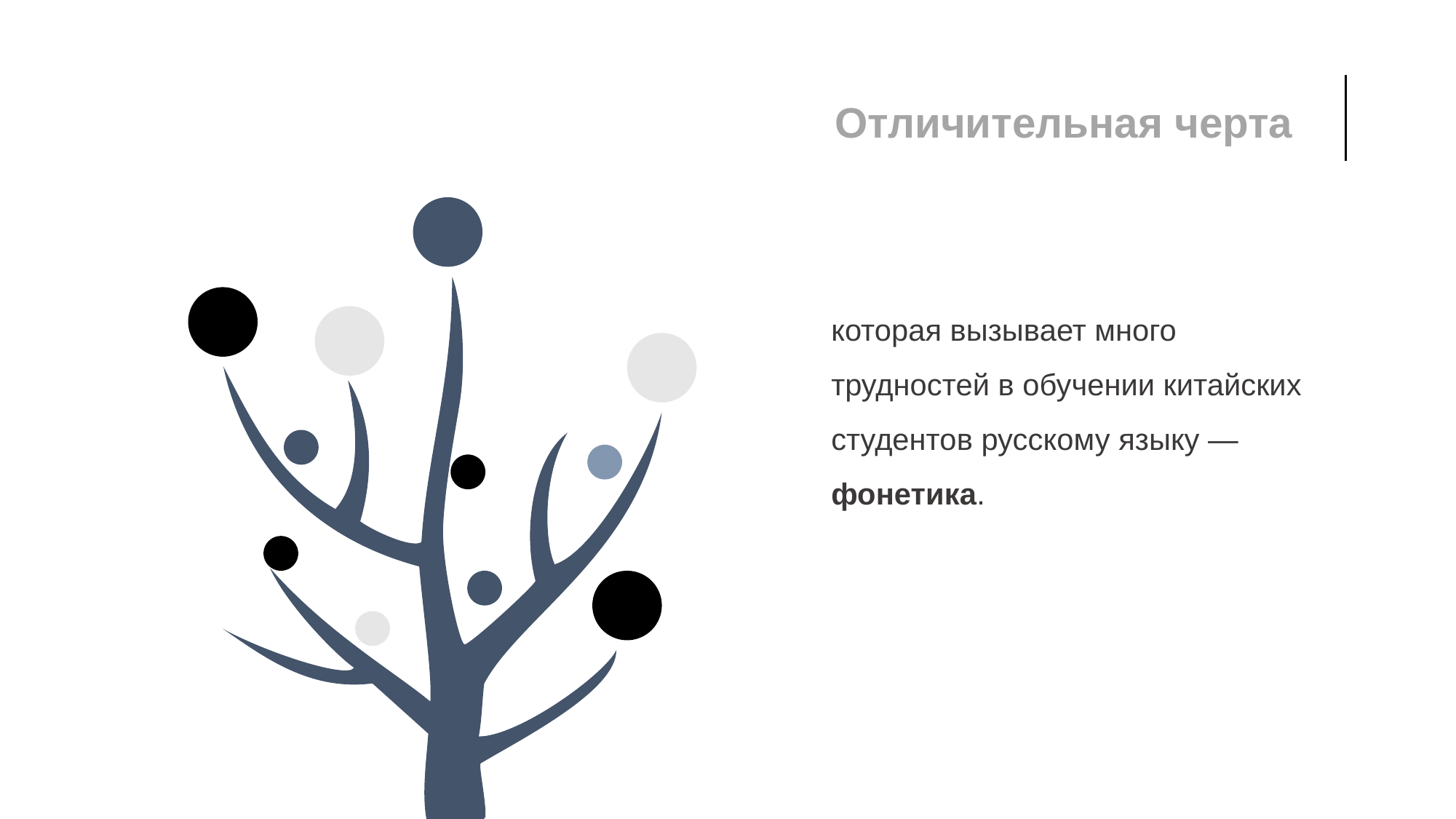

Отличительная черта

标题

标题

которая вызывает много трудностей в обучении китайских студентов русскому языку — фонетика.